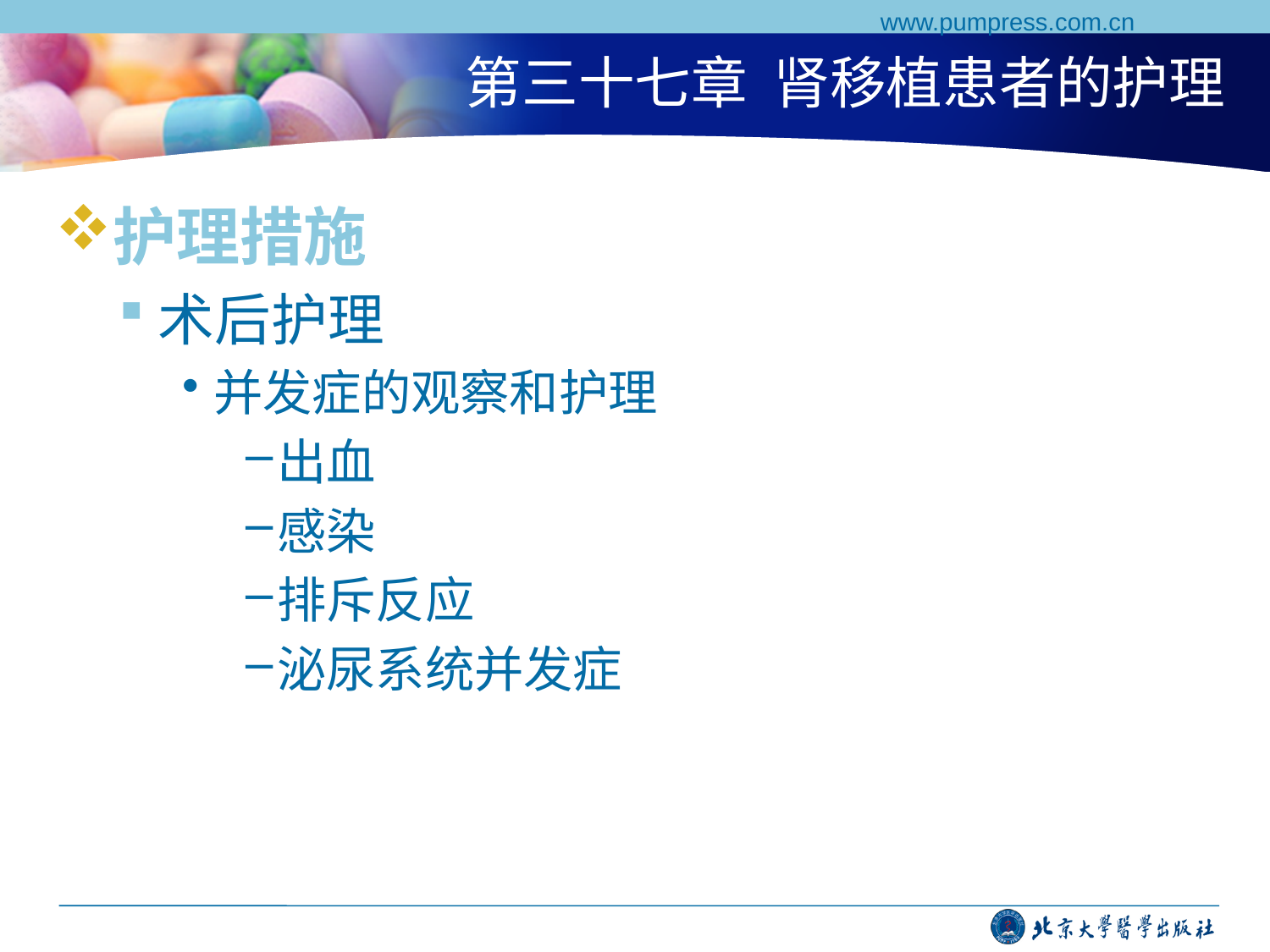

www.pumpress.com.cn
# 第三十七章  肾移植患者的护理
护理措施
术后护理
并发症的观察和护理
出血
感染
排斥反应
泌尿系统并发症